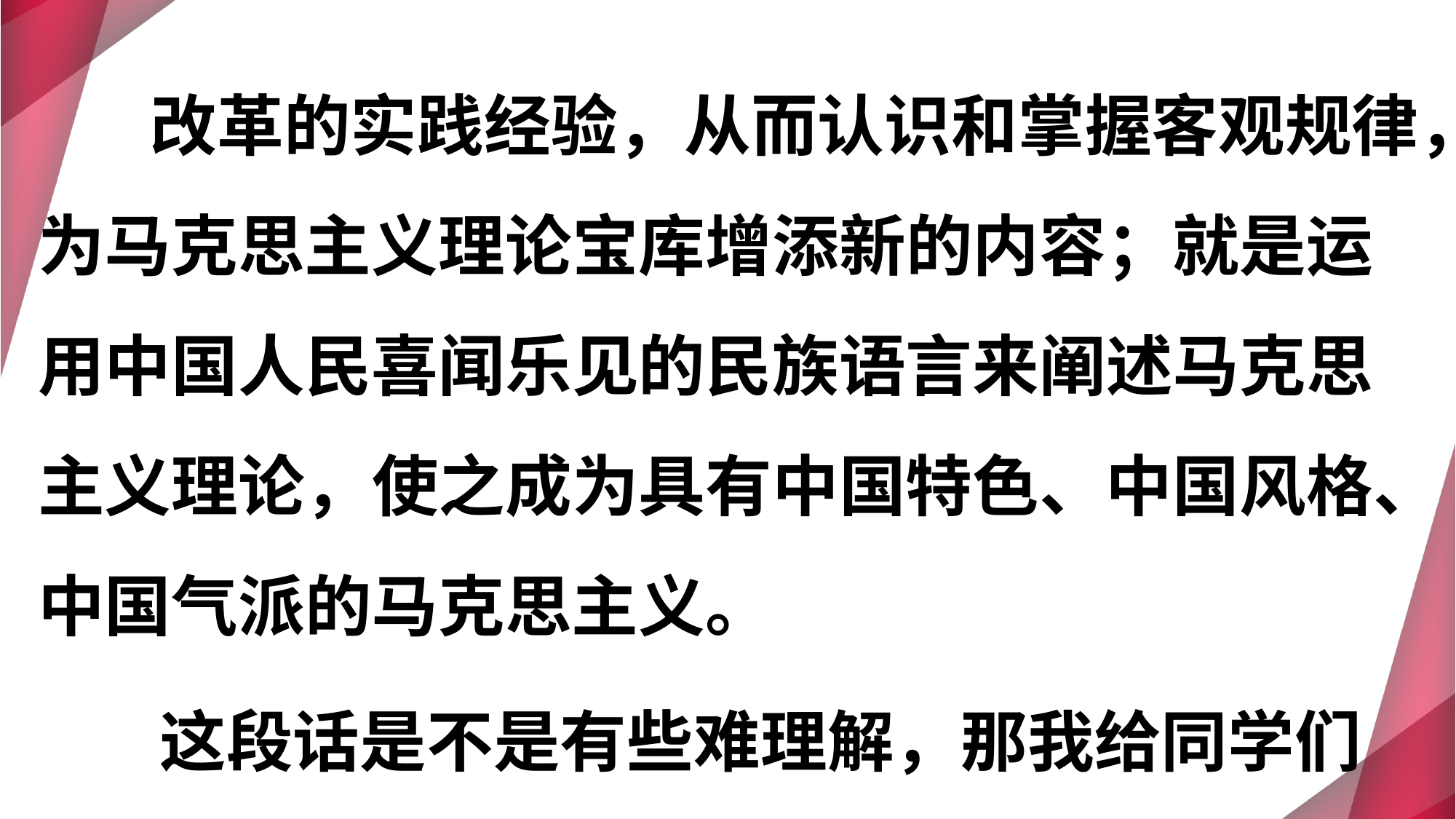

改革的实践经验，从而认识和掌握客观规律，为马克思主义理论宝库增添新的内容；就是运用中国人民喜闻乐见的民族语言来阐述马克思主义理论，使之成为具有中国特色、中国风格、中国气派的马克思主义。
       这段话是不是有些难理解，那我给同学们